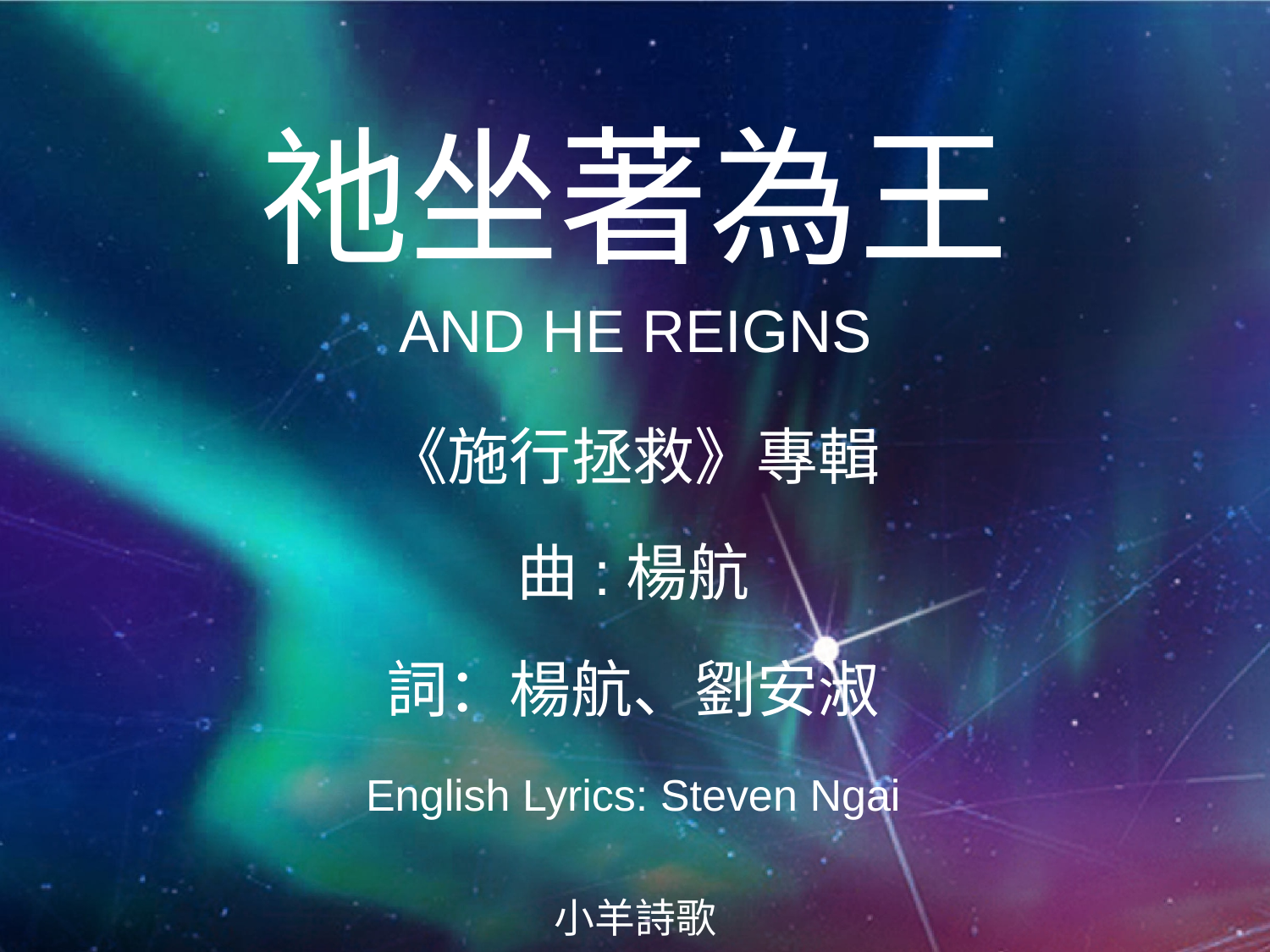

祂坐著為王
AND HE REIGNS
# 《施行拯救》專輯 曲:楊航 詞：楊航、劉安淑 English Lyrics: Steven Ngai

小羊詩歌